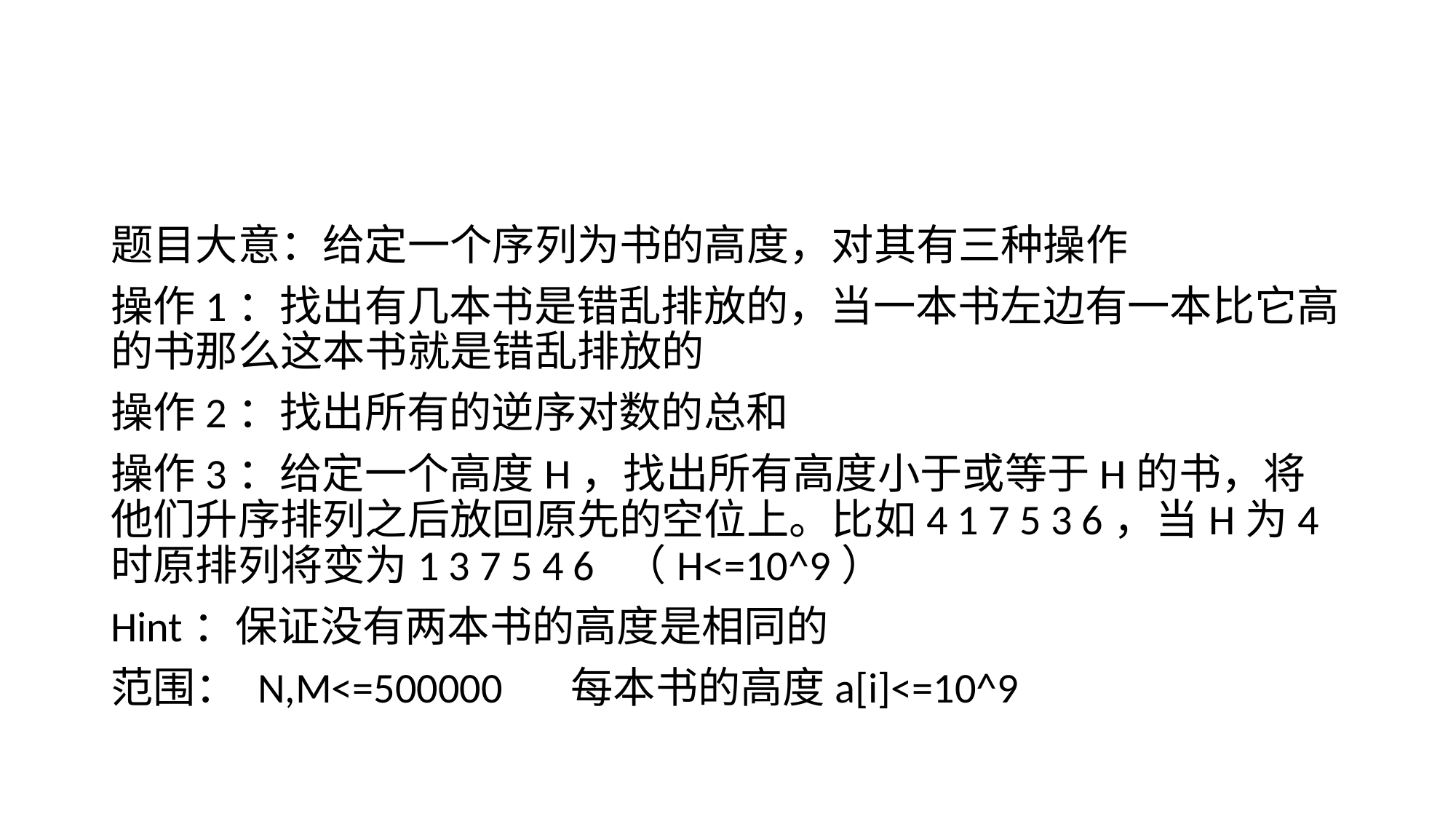

题目大意：给定一个序列为书的高度，对其有三种操作
操作1：找出有几本书是错乱排放的，当一本书左边有一本比它高的书那么这本书就是错乱排放的
操作2：找出所有的逆序对数的总和
操作3：给定一个高度H，找出所有高度小于或等于H的书，将他们升序排列之后放回原先的空位上。比如4 1 7 5 3 6，当H为4时原排列将变为1 3 7 5 4 6  （H<=10^9）
Hint：保证没有两本书的高度是相同的
范围： N,M<=500000      每本书的高度a[i]<=10^9